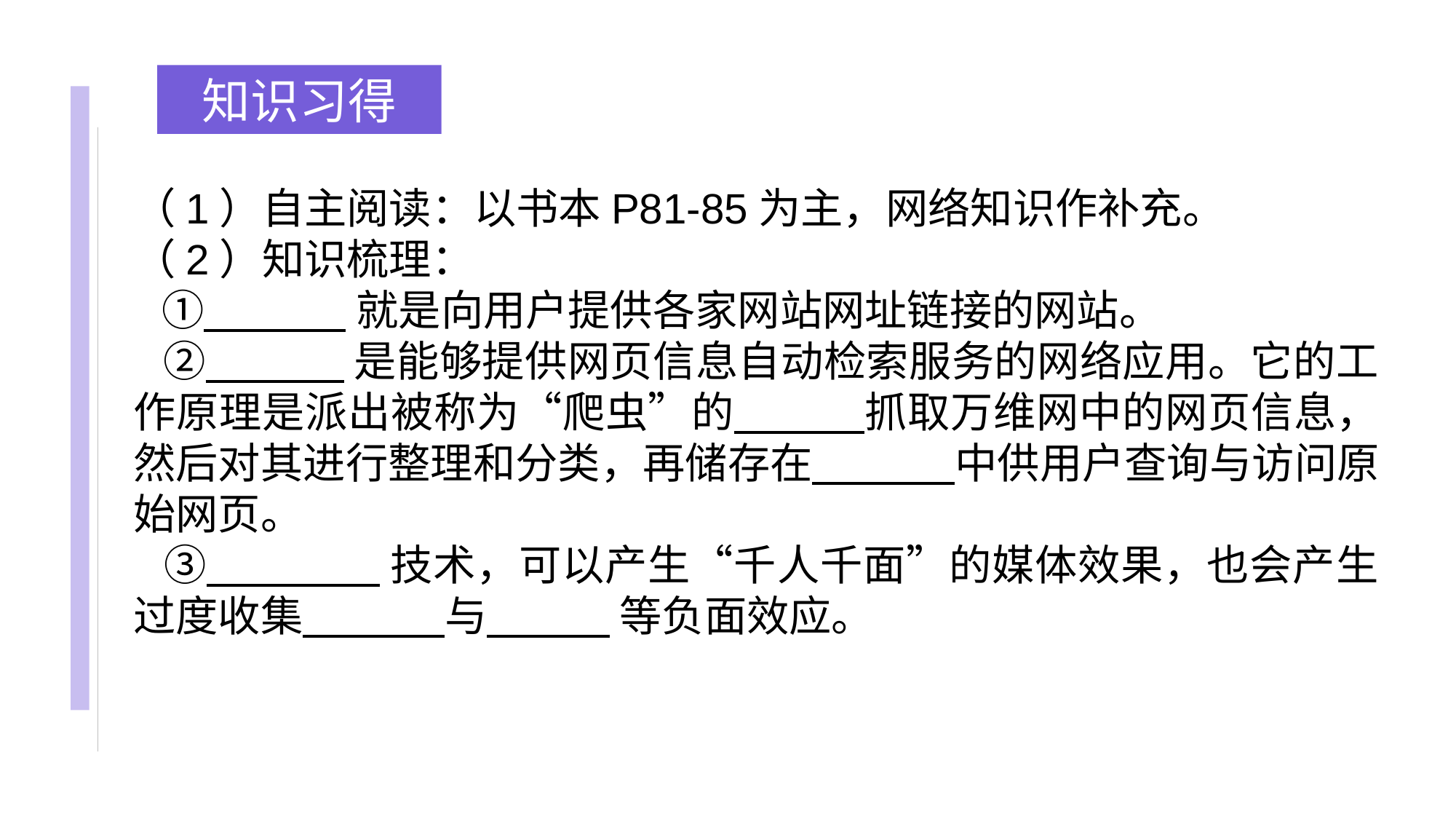

知识习得

（1）自主阅读：以书本P81-85为主，网络知识作补充。
（2）知识梳理：
   ①               就是向用户提供各家网站网址链接的网站。
   ②              是能够提供网页信息自动检索服务的网络应用。它的工作原理是派出被称为“爬虫”的             抓取万维网中的网页信息，然后对其进行整理和分类，再储存在               中供用户查询与访问原始网页。
   ③                 技术，可以产生“千人千面”的媒体效果，也会产生过度收集               与              等负面效应。